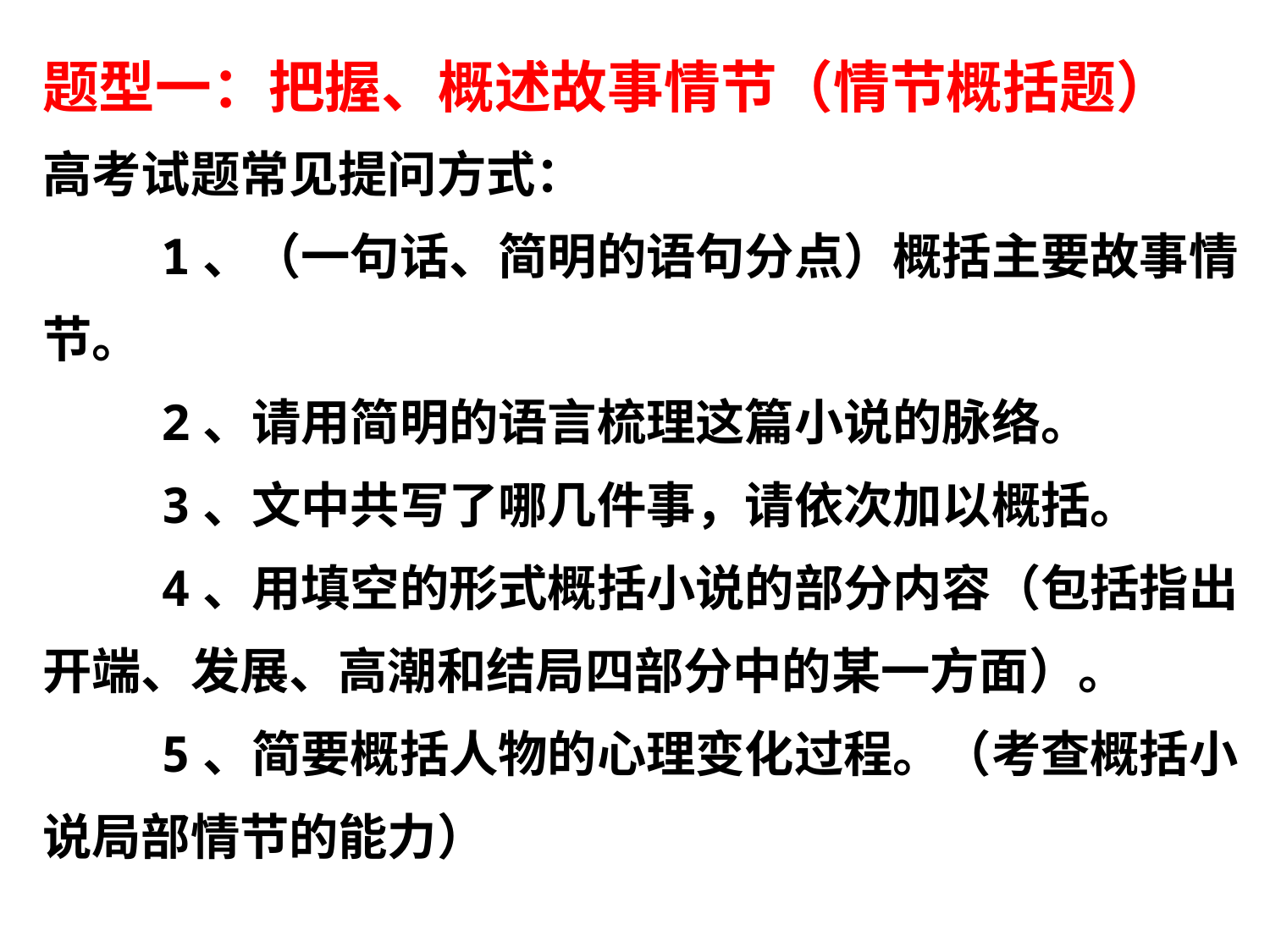

题型一：把握、概述故事情节（情节概括题）
高考试题常见提问方式：
    1、（一句话、简明的语句分点）概括主要故事情节。
    2、请用简明的语言梳理这篇小说的脉络。
    3、文中共写了哪几件事，请依次加以概括。
    4、用填空的形式概括小说的部分内容（包括指出开端、发展、高潮和结局四部分中的某一方面）。
    5、简要概括人物的心理变化过程。（考查概括小说局部情节的能力）